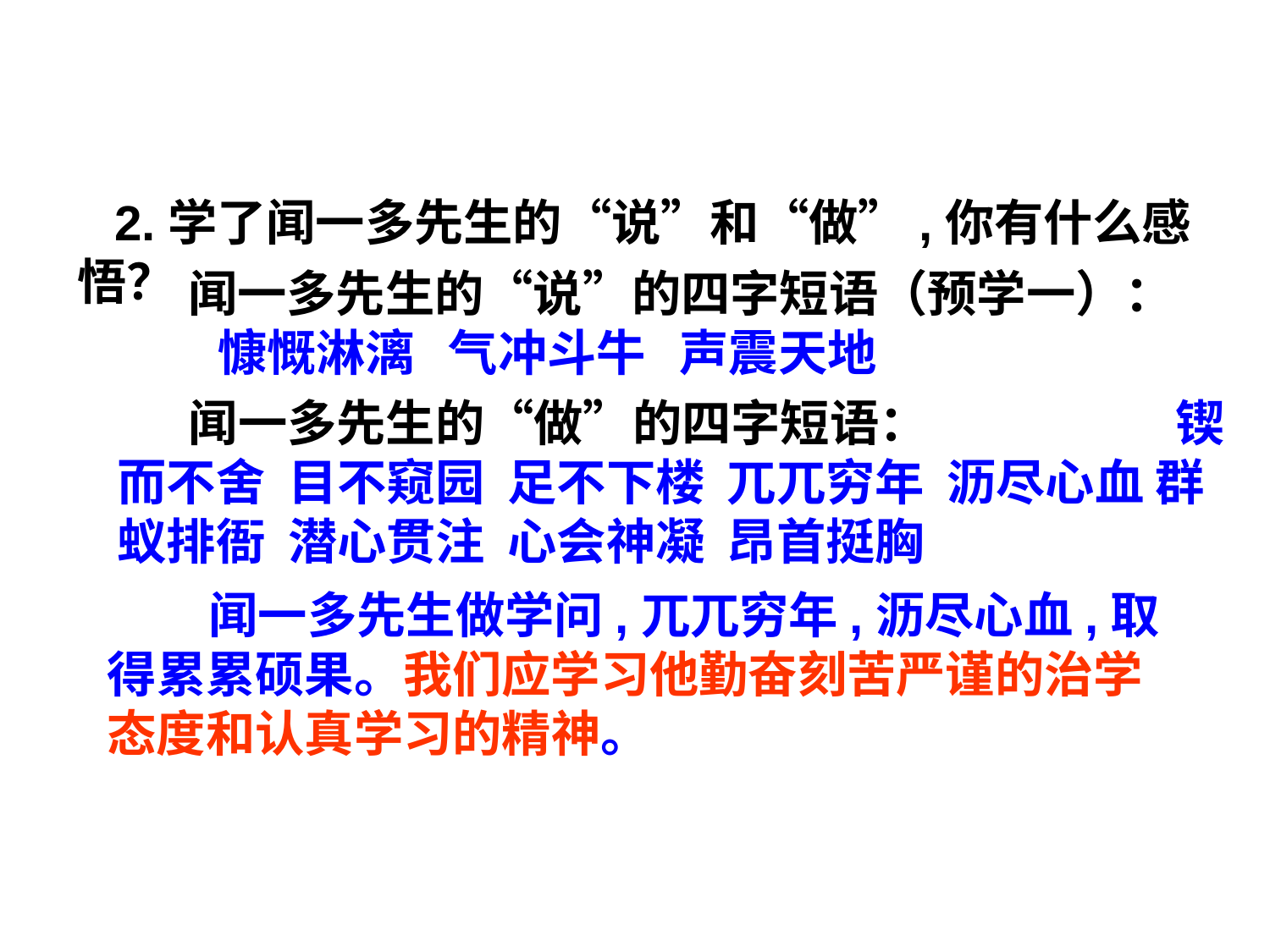

2.学了闻一多先生的“说”和“做”,你有什么感悟？
  闻一多先生的“说”的四字短语（预学一）：         慷慨淋漓   气冲斗牛   声震天地
  闻一多先生的“做”的四字短语：                      锲而不舍  目不窥园  足不下楼  兀兀穷年  沥尽心血 群蚁排衙  潜心贯注  心会神凝  昂首挺胸
        闻一多先生做学问,兀兀穷年,沥尽心血,取得累累硕果。我们应学习他勤奋刻苦严谨的治学态度和认真学习的精神。